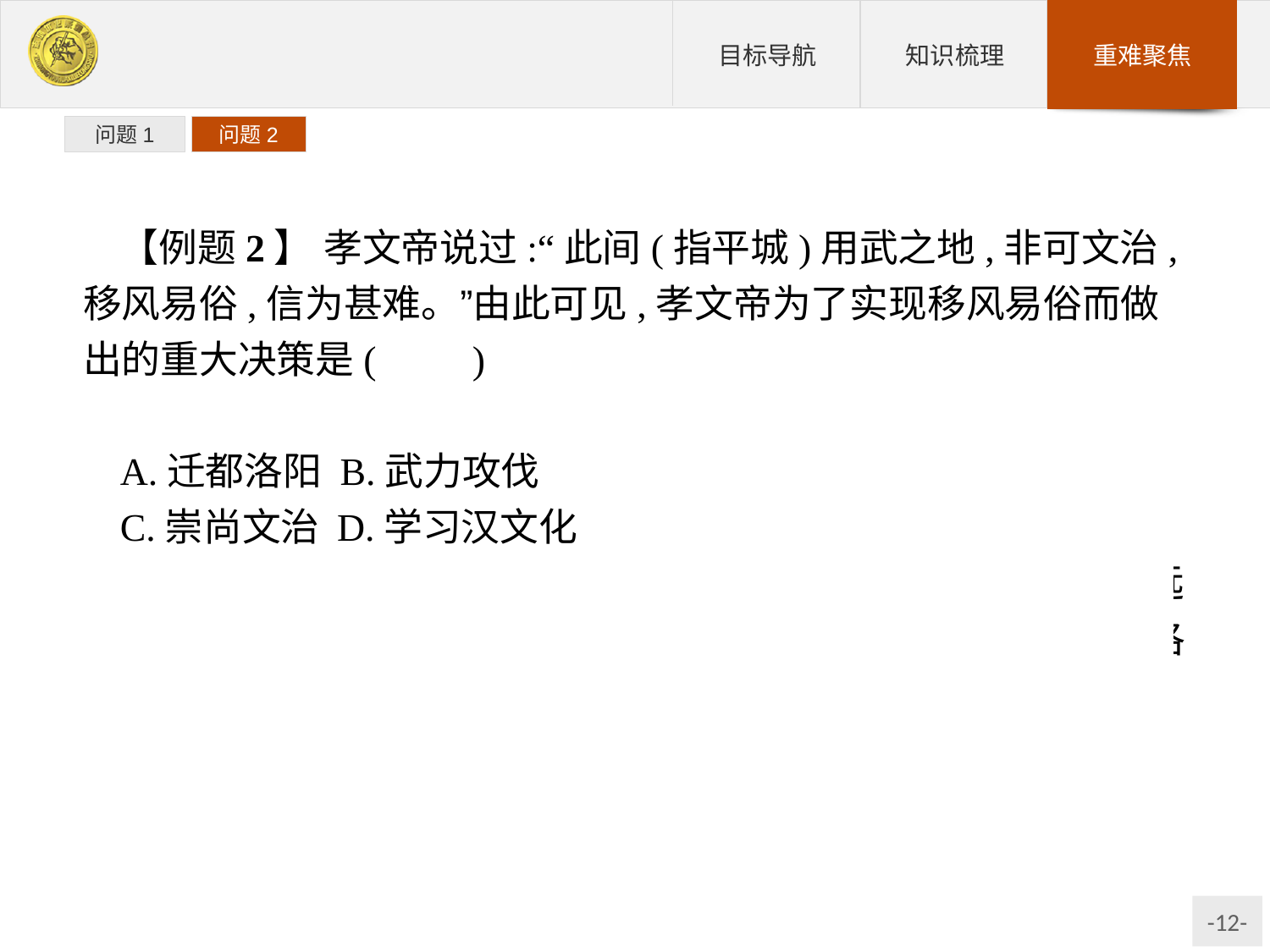

问题1
问题2
【例题2】 孝文帝说过:“此间(指平城)用武之地,非可文治,移风易俗,信为甚难。”由此可见,孝文帝为了实现移风易俗而做出的重大决策是(　　)

A.迁都洛阳	B.武力攻伐
C.崇尚文治	D.学习汉文化
解析:结合所学知识及材料信息,可知当时北魏都城平城已经远远不能适应社会发展的需要,出于种种考虑,孝文帝做出了迁都洛阳的重大决策。故本题选A项。
答案:A